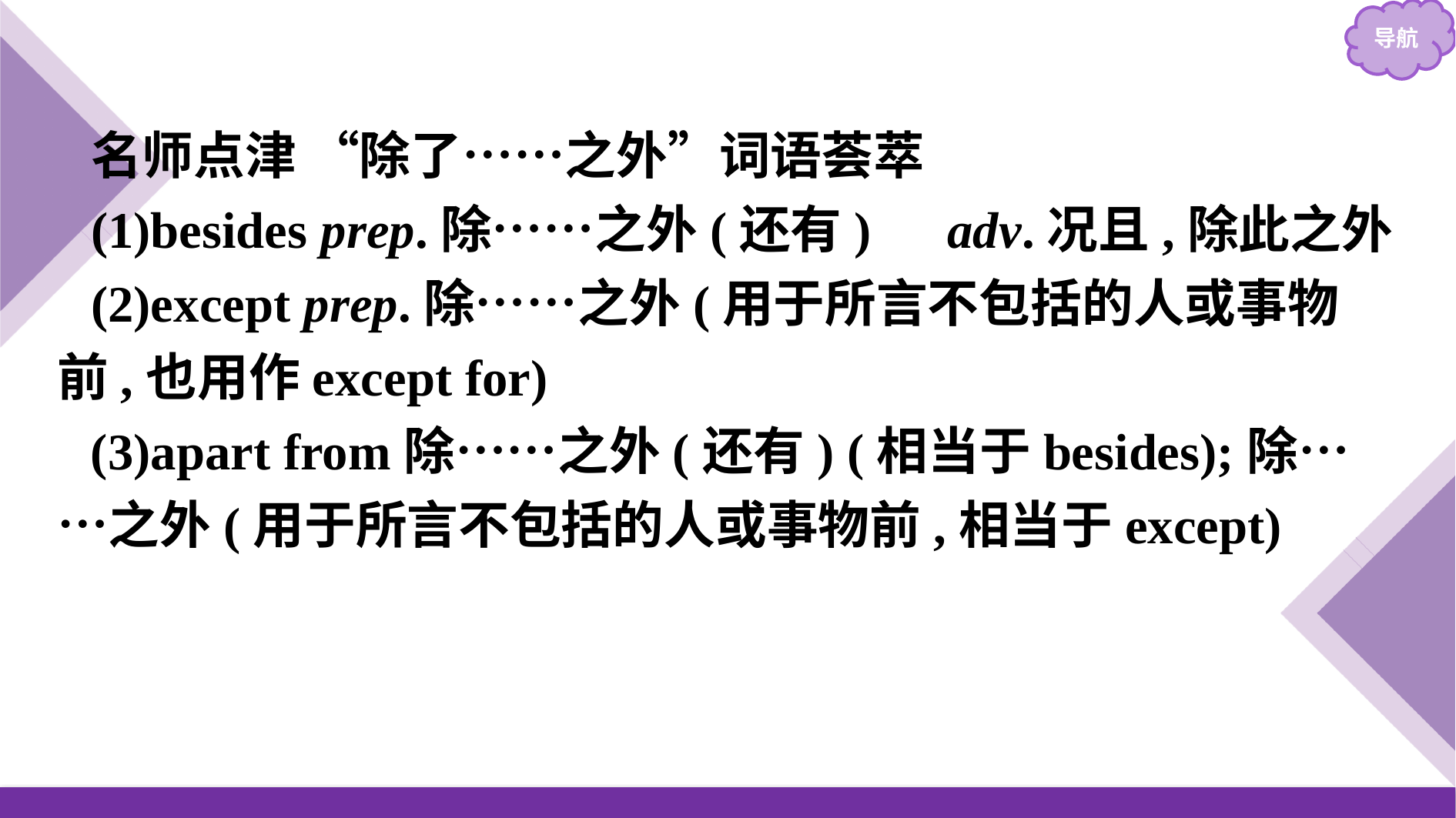

名师点津 “除了……之外”词语荟萃
(1)besides prep.除……之外(还有)　adv.况且,除此之外
(2)except prep.除……之外(用于所言不包括的人或事物前,也用作except for)
(3)apart from除……之外(还有) (相当于besides);除……之外(用于所言不包括的人或事物前,相当于except)